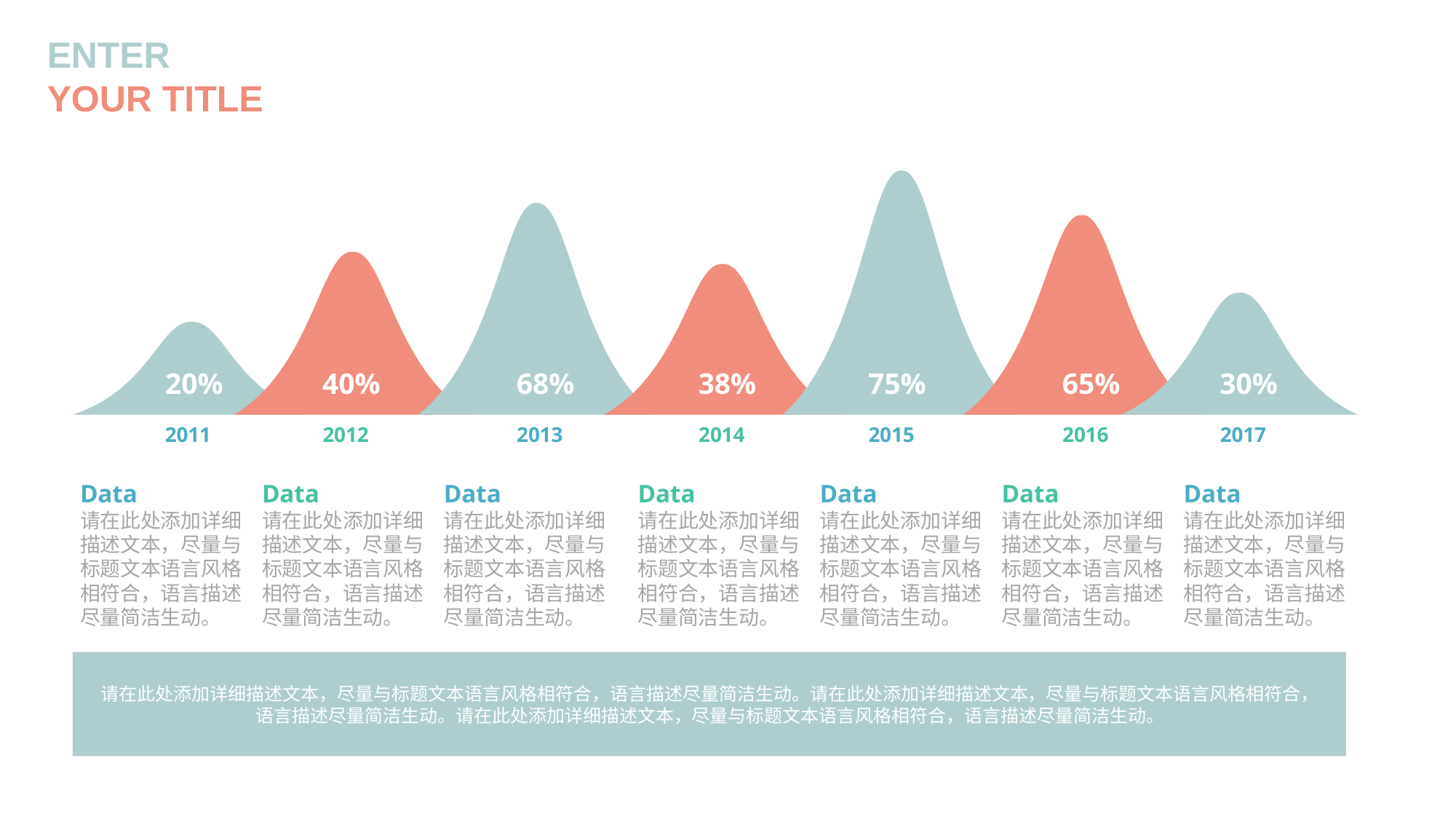

20%
40%
68%
38%
75%
65%
30%
2011
2012
2013
2014
2015
2016
2017
Data
请在此处添加详细描述文本，尽量与标题文本语言风格相符合，语言描述尽量简洁生动。
Data
请在此处添加详细描述文本，尽量与标题文本语言风格相符合，语言描述尽量简洁生动。
Data
请在此处添加详细描述文本，尽量与标题文本语言风格相符合，语言描述尽量简洁生动。
Data
请在此处添加详细描述文本，尽量与标题文本语言风格相符合，语言描述尽量简洁生动。
Data
请在此处添加详细描述文本，尽量与标题文本语言风格相符合，语言描述尽量简洁生动。
Data
请在此处添加详细描述文本，尽量与标题文本语言风格相符合，语言描述尽量简洁生动。
Data
请在此处添加详细描述文本，尽量与标题文本语言风格相符合，语言描述尽量简洁生动。

请在此处添加详细描述文本，尽量与标题文本语言风格相符合，语言描述尽量简洁生动。请在此处添加详细描述文本，尽量与标题文本语言风格相符合，语言描述尽量简洁生动。请在此处添加详细描述文本，尽量与标题文本语言风格相符合，语言描述尽量简洁生动。